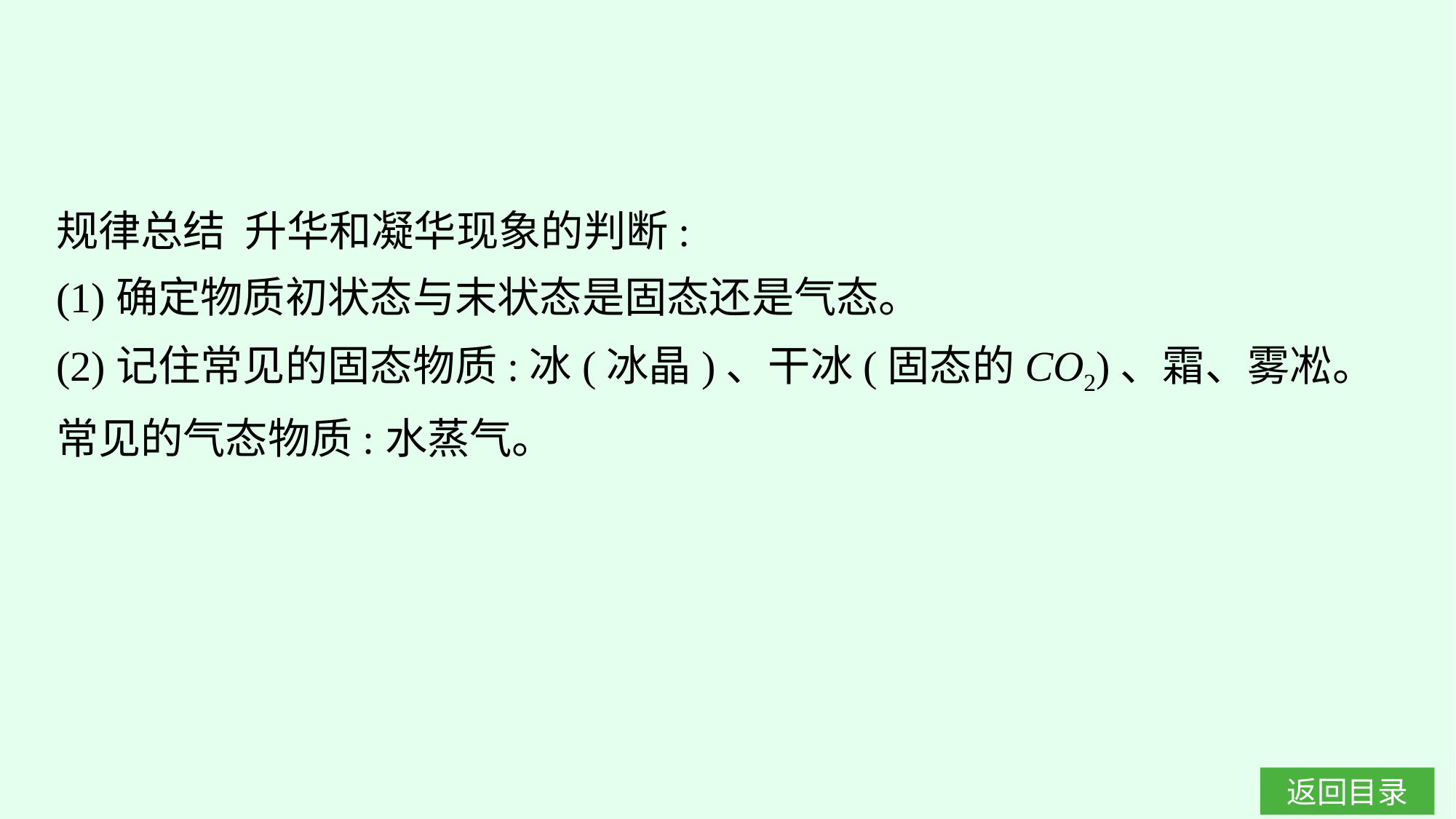

规律总结  升华和凝华现象的判断:
(1)确定物质初状态与末状态是固态还是气态。
(2)记住常见的固态物质:冰(冰晶)、干冰(固态的CO2)、霜、雾凇。常见的气态物质:水蒸气。